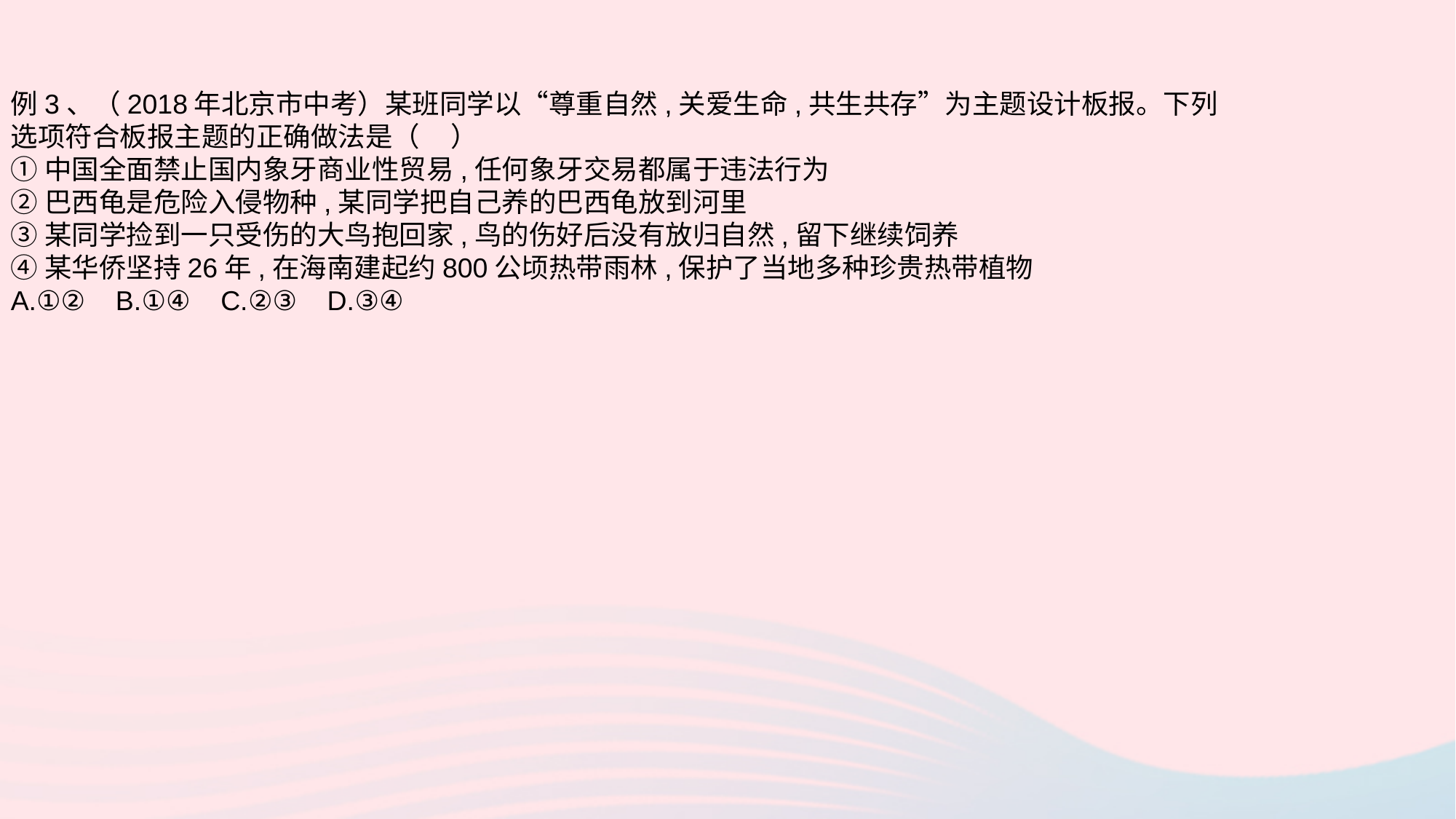

例3、（2018年北京市中考）某班同学以“尊重自然,关爱生命,共生共存”为主题设计板报。下列选项符合板报主题的正确做法是（     ）
①中国全面禁止国内象牙商业性贸易,任何象牙交易都属于违法行为
②巴西龟是危险入侵物种,某同学把自己养的巴西龟放到河里
③某同学捡到一只受伤的大鸟抱回家,鸟的伤好后没有放归自然,留下继续饲养
④某华侨坚持26年,在海南建起约800公顷热带雨林,保护了当地多种珍贵热带植物
A.①②    B.①④    C.②③    D.③④